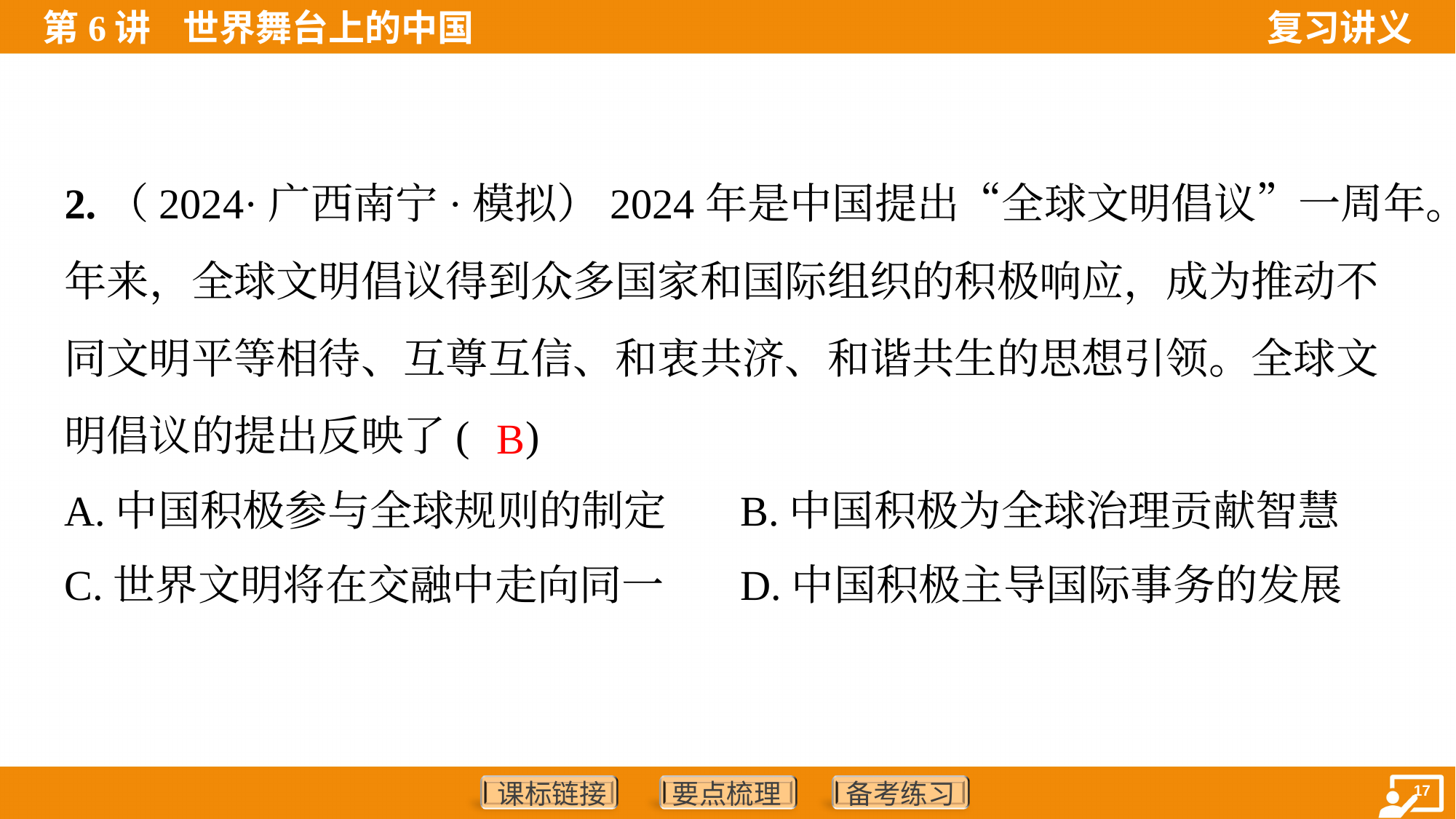

2.（2024·广西南宁·模拟）2024年是中国提出“全球文明倡议”一周年。一
年来，全球文明倡议得到众多国家和国际组织的积极响应，成为推动不
同文明平等相待、互尊互信、和衷共济、和谐共生的思想引领。全球文
明倡议的提出反映了(     )
B
A.中国积极参与全球规则的制定	B.中国积极为全球治理贡献智慧
C.世界文明将在交融中走向同一	D.中国积极主导国际事务的发展